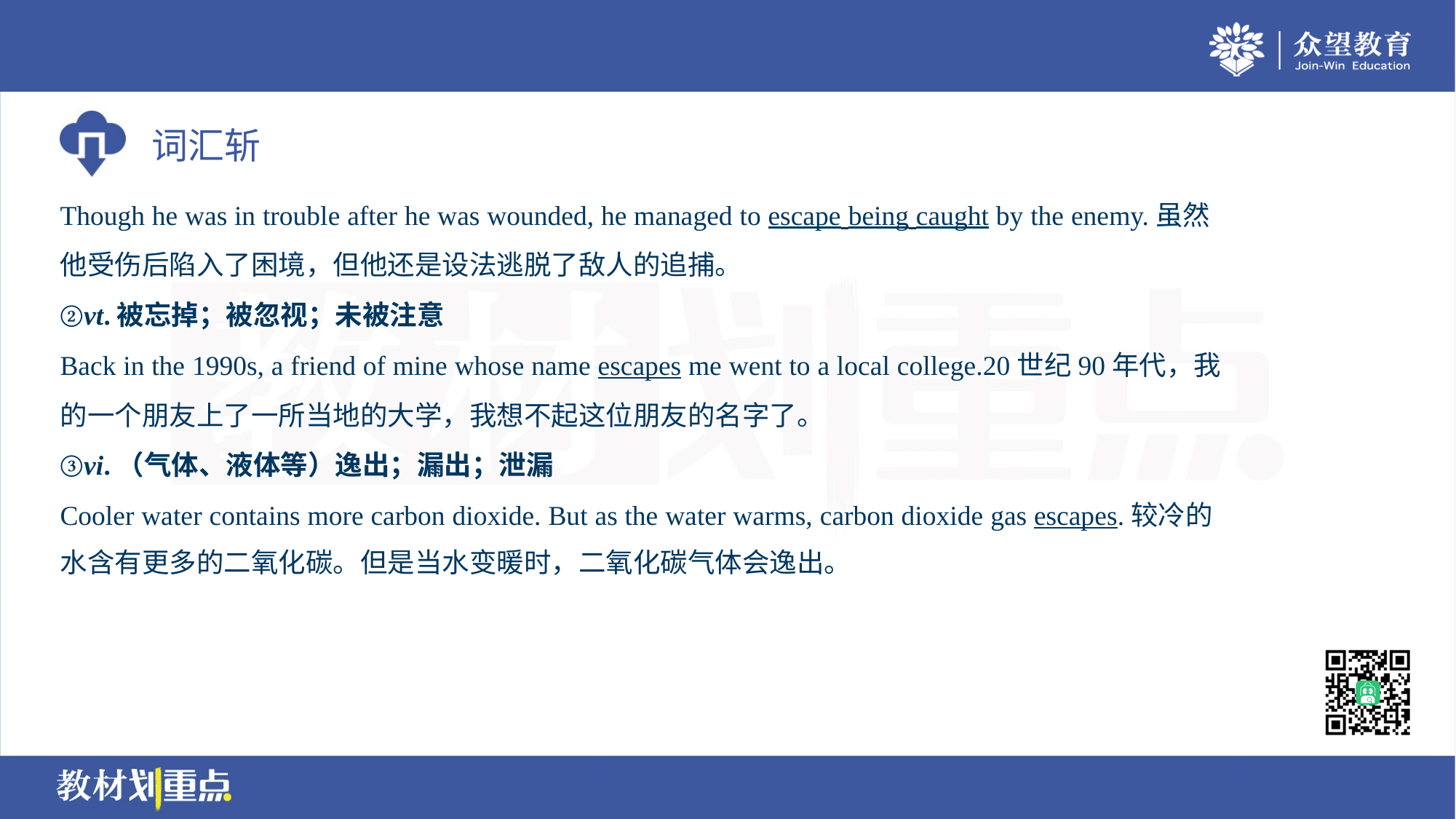

Though he was in trouble after he was wounded, he managed to escape being caught by the enemy.虽然
他受伤后陷入了困境，但他还是设法逃脱了敌人的追捕。
②vt.被忘掉；被忽视；未被注意
Back in the 1990s, a friend of mine whose name escapes me went to a local college.20世纪90年代，我
的一个朋友上了一所当地的大学，我想不起这位朋友的名字了。
③vi.（气体、液体等）逸出；漏出；泄漏
Cooler water contains more carbon dioxide. But as the water warms, carbon dioxide gas escapes.较冷的
水含有更多的二氧化碳。但是当水变暖时，二氧化碳气体会逸出。